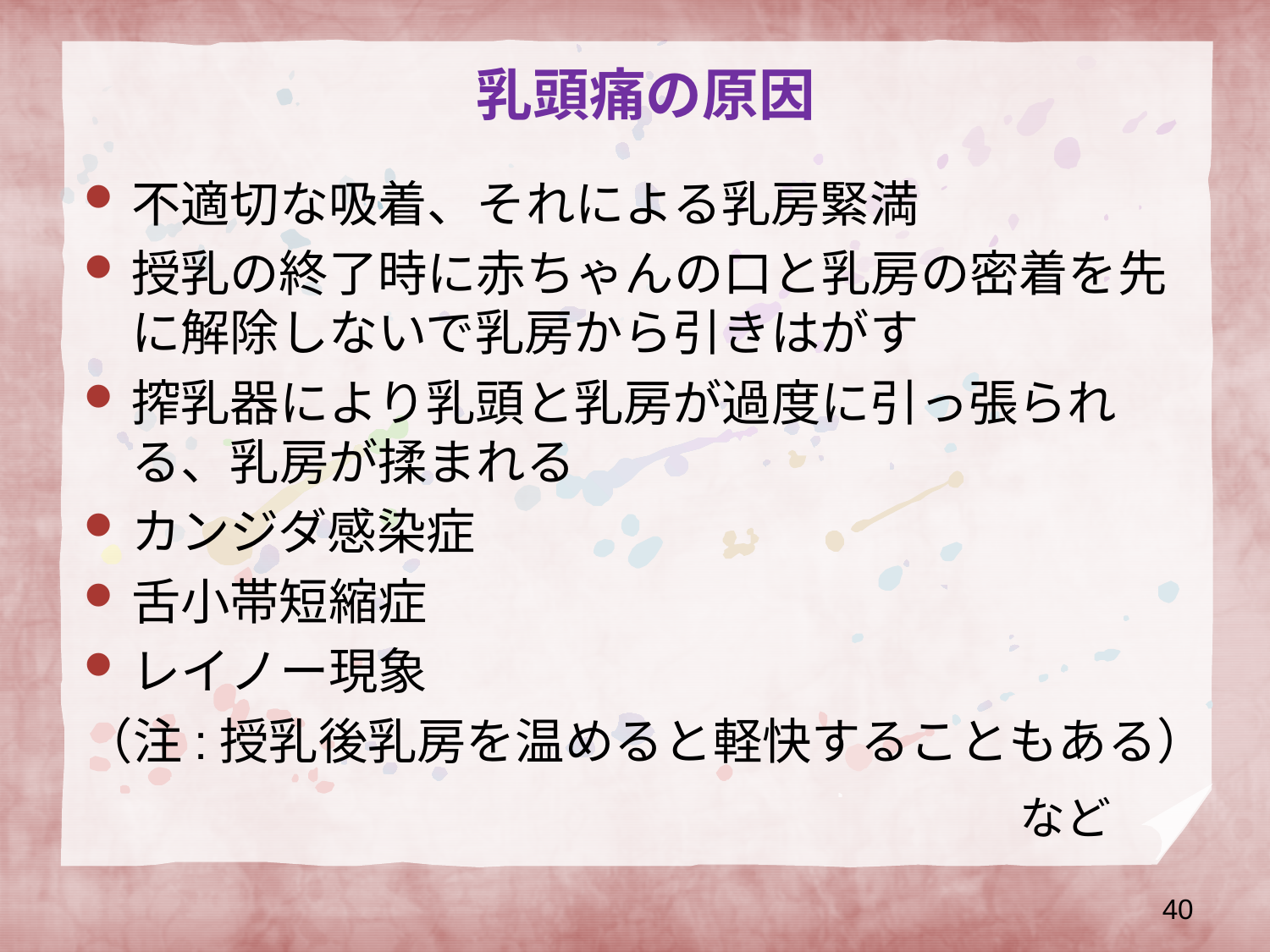

# 乳頭痛の原因
不適切な吸着、それによる乳房緊満
授乳の終了時に赤ちゃんの口と乳房の密着を先に解除しないで乳房から引きはがす
搾乳器により乳頭と乳房が過度に引っ張られる、乳房が揉まれる
カンジダ感染症
舌小帯短縮症
レイノー現象
（注:授乳後乳房を温めると軽快することもある）

など
40